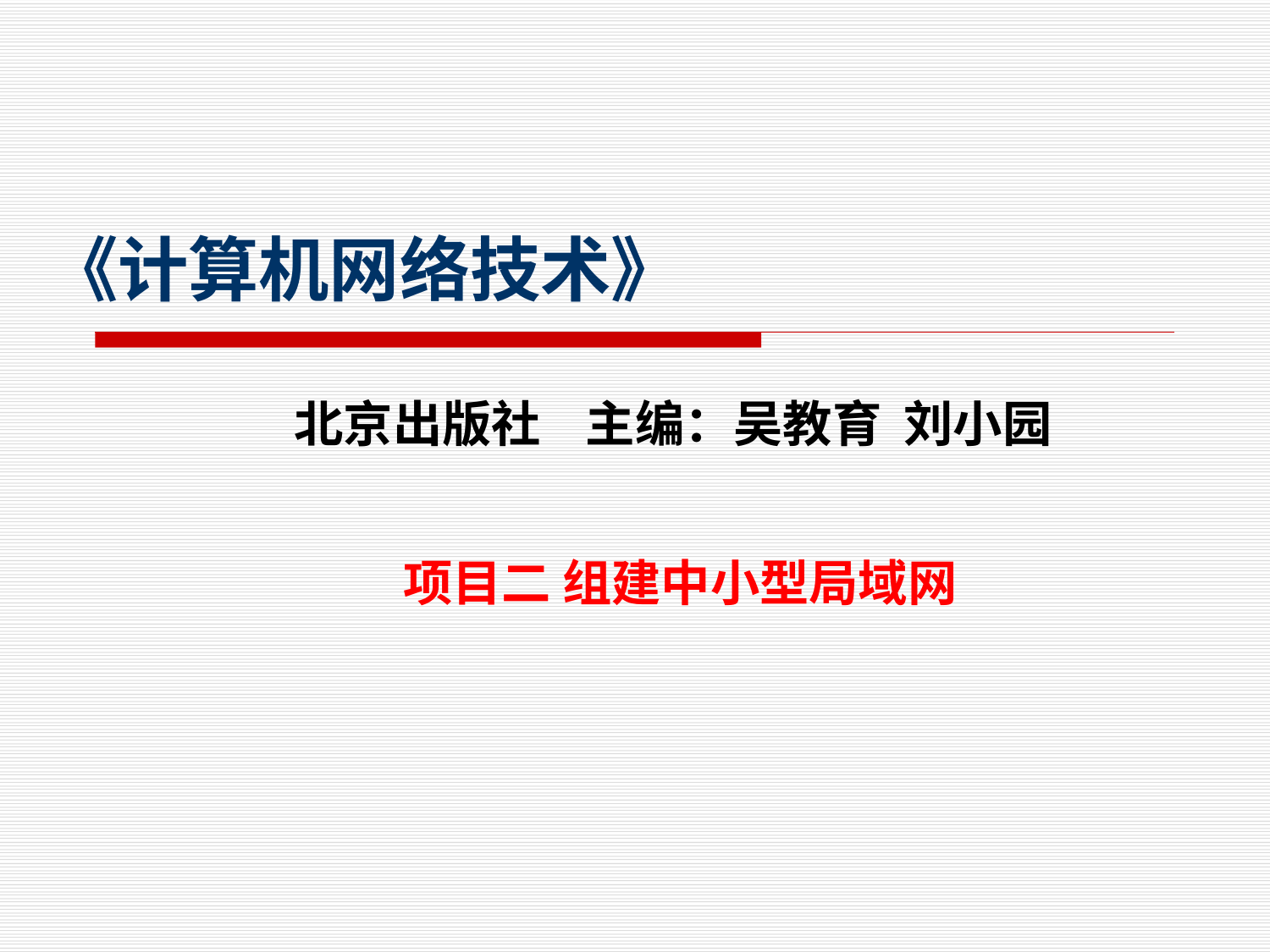

《计算机网络技术》
北京出版社    主编：吴教育  刘小园
项目二 组建中小型局域网
1